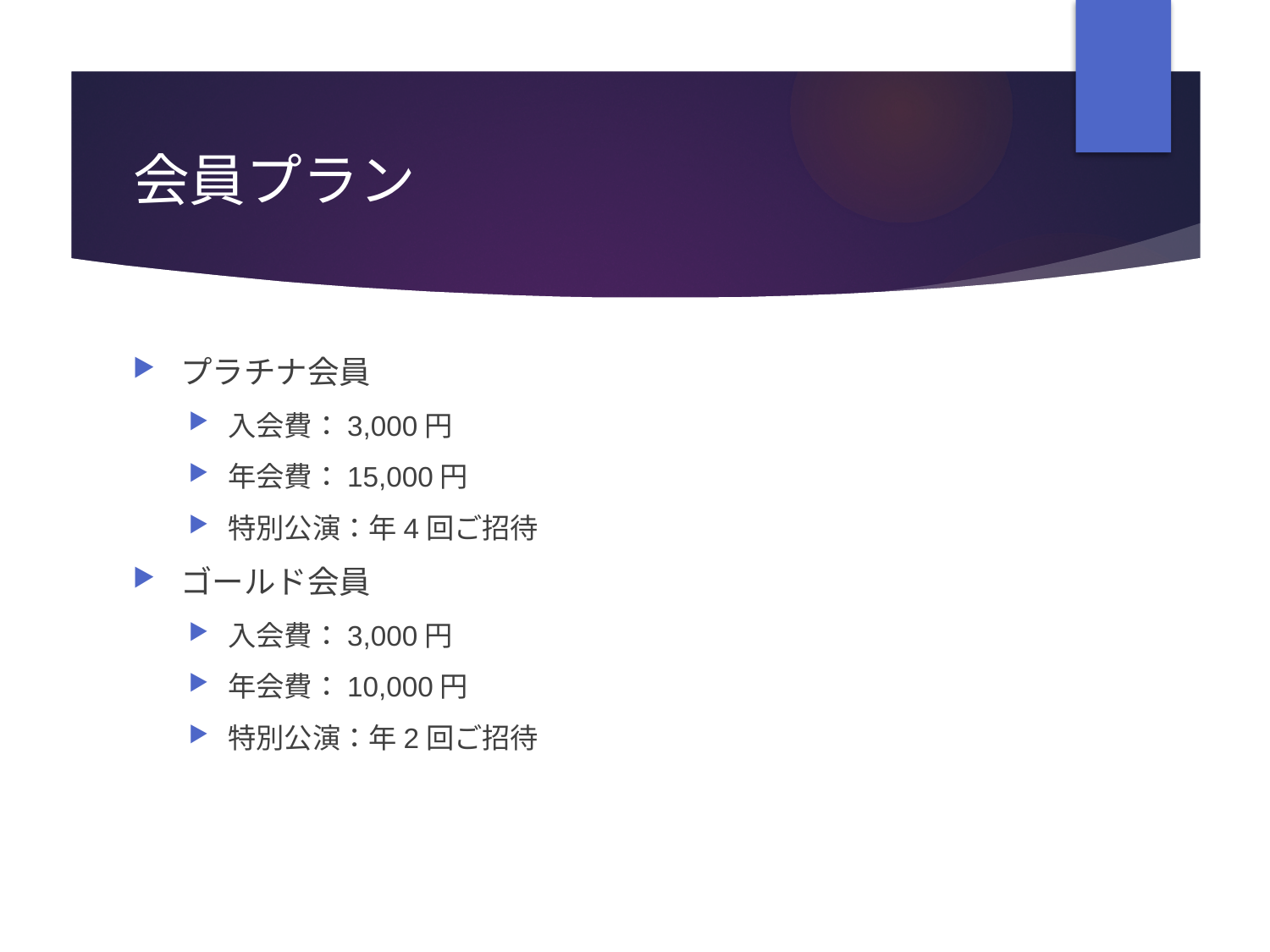

# 会員プラン
プラチナ会員
入会費：3,000円
年会費：15,000円
特別公演：年4回ご招待
ゴールド会員
入会費：3,000円
年会費：10,000円
特別公演：年2回ご招待